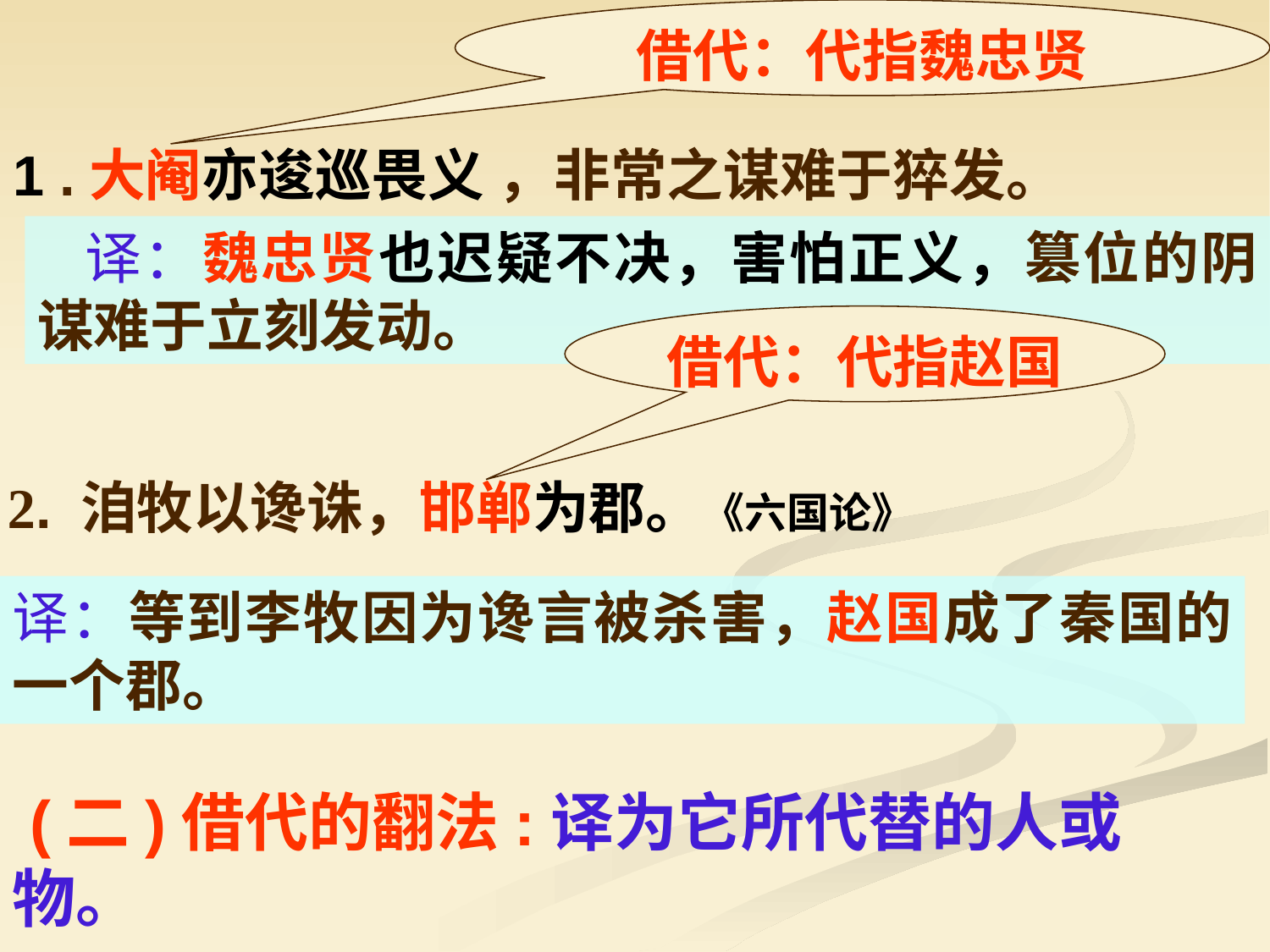

借代：代指魏忠贤
1 .大阉亦逡巡畏义 ，非常之谋难于猝发。
    译：魏忠贤也迟疑不决，害怕正义，篡位的阴谋难于立刻发动。
借代：代指赵国
2. 洎牧以谗诛，邯郸为郡。《六国论》
译：等到李牧因为谗言被杀害，赵国成了秦国的一个郡。
 (二)借代的翻法:译为它所代替的人或物。